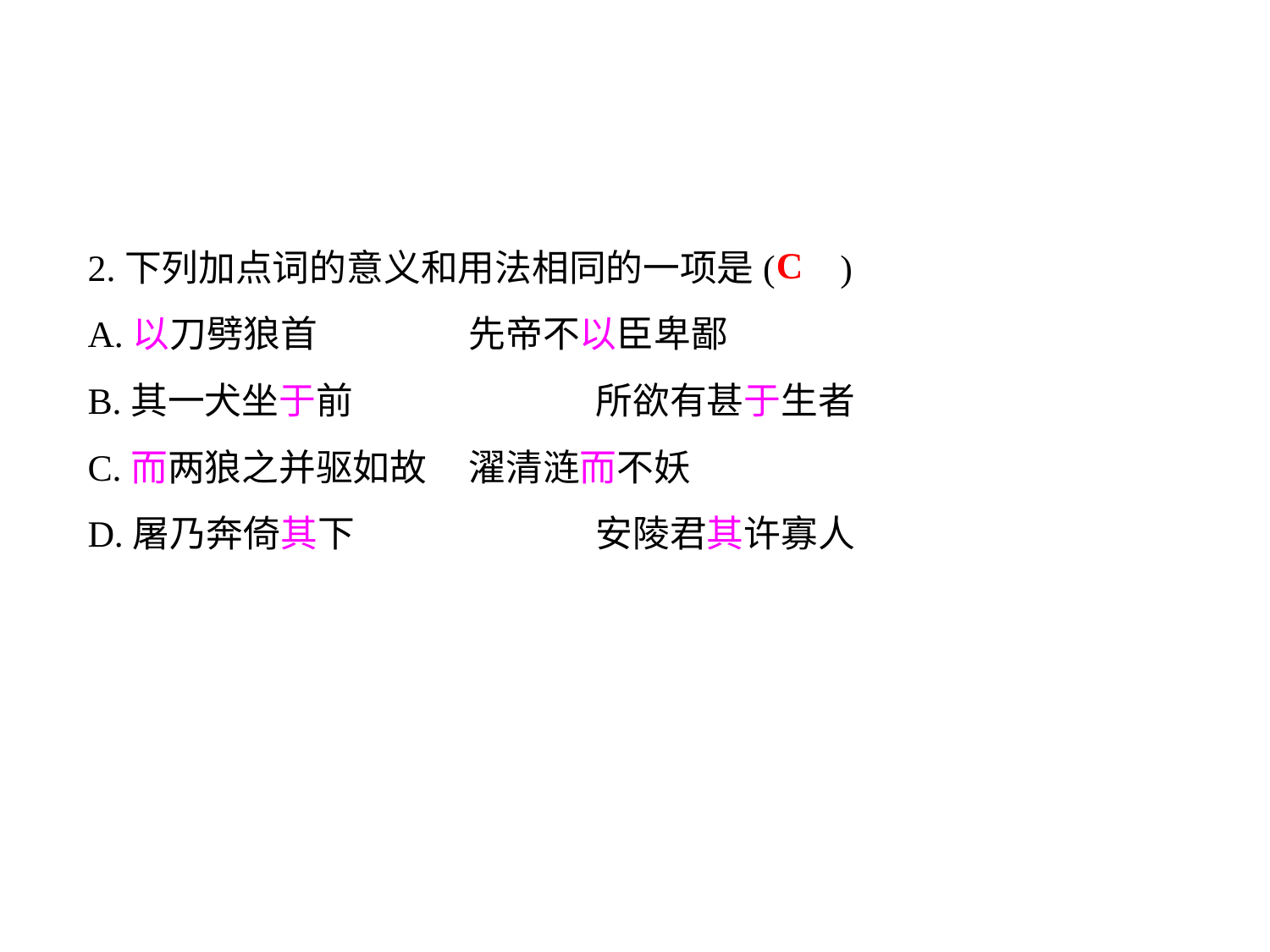

2.下列加点词的意义和用法相同的一项是(       )
A.以刀劈狼首		先帝不以臣卑鄙
B.其一犬坐于前		所欲有甚于生者
C.而两狼之并驱如故	濯清涟而不妖
D.屠乃奔倚其下		安陵君其许寡人
C